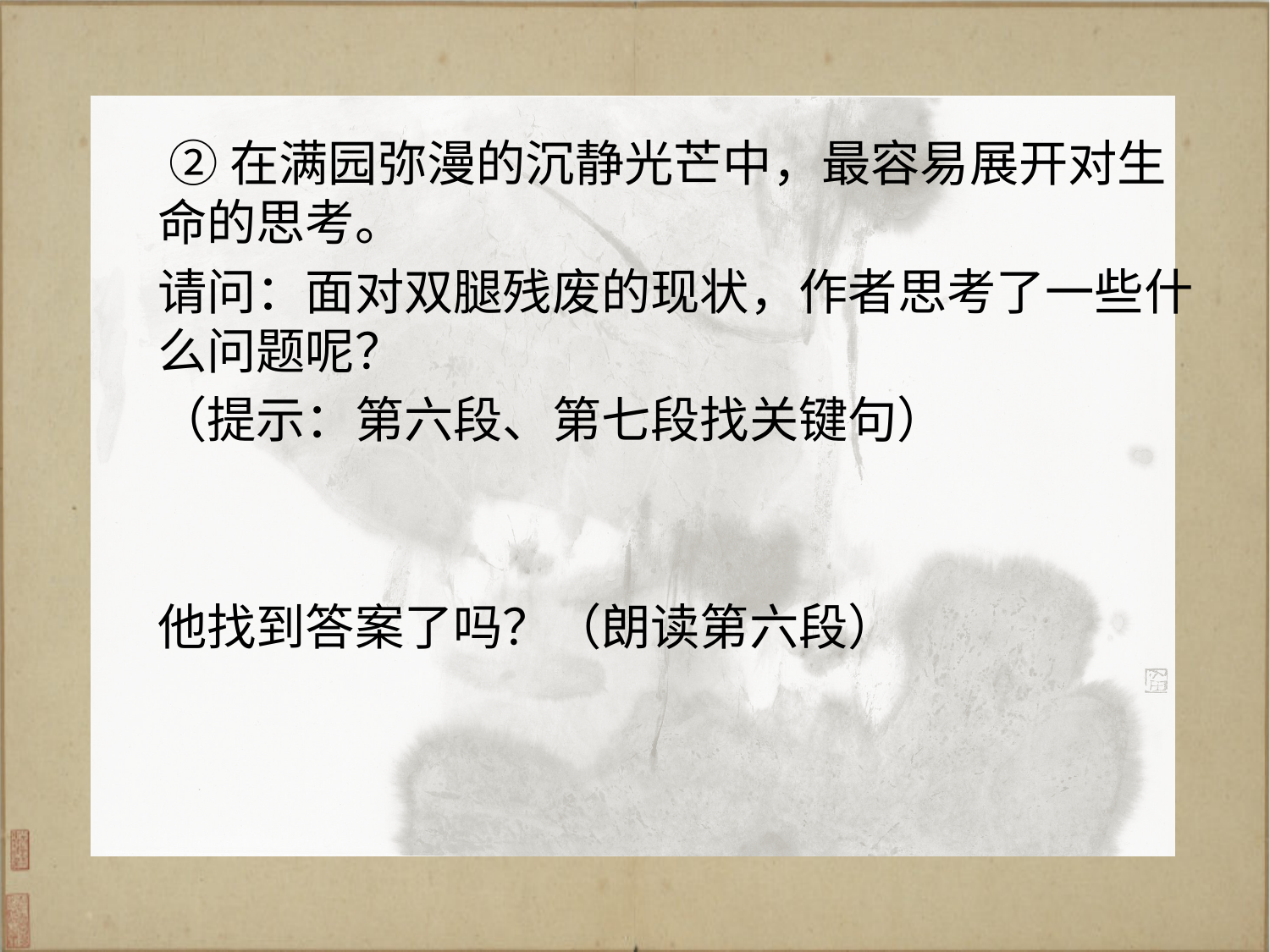

②在满园弥漫的沉静光芒中，最容易展开对生命的思考。
请问：面对双腿残废的现状，作者思考了一些什么问题呢？
（提示：第六段、第七段找关键句）

他找到答案了吗？（朗读第六段）